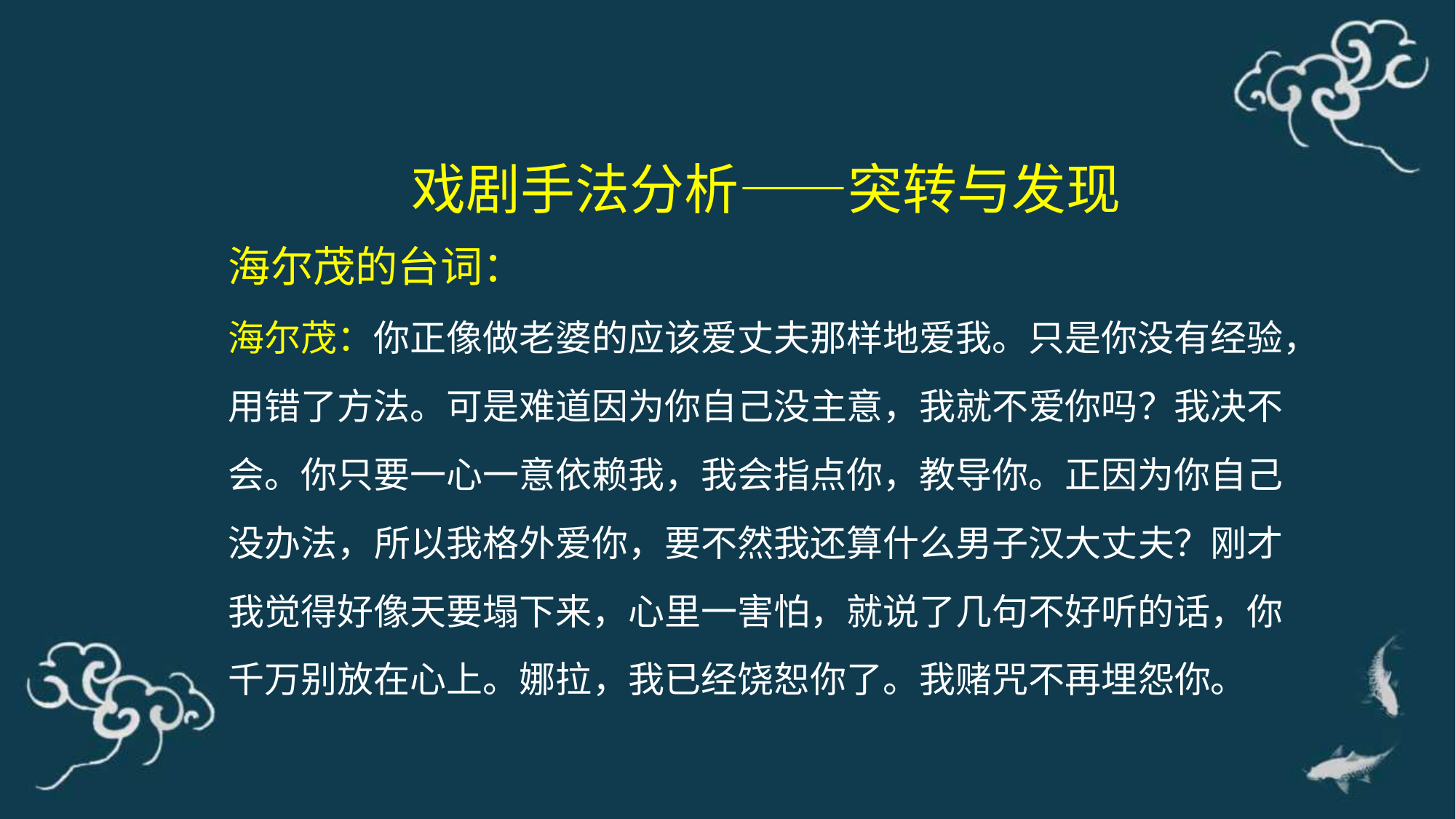

戏剧手法分析——突转与发现
海尔茂的台词：
海尔茂：你正像做老婆的应该爱丈夫那样地爱我。只是你没有经验，用错了方法。可是难道因为你自己没主意，我就不爱你吗？我决不会。你只要一心一意依赖我，我会指点你，教导你。正因为你自己没办法，所以我格外爱你，要不然我还算什么男子汉大丈夫？刚才我觉得好像天要塌下来，心里一害怕，就说了几句不好听的话，你千万别放在心上。娜拉，我已经饶恕你了。我赌咒不再埋怨你。